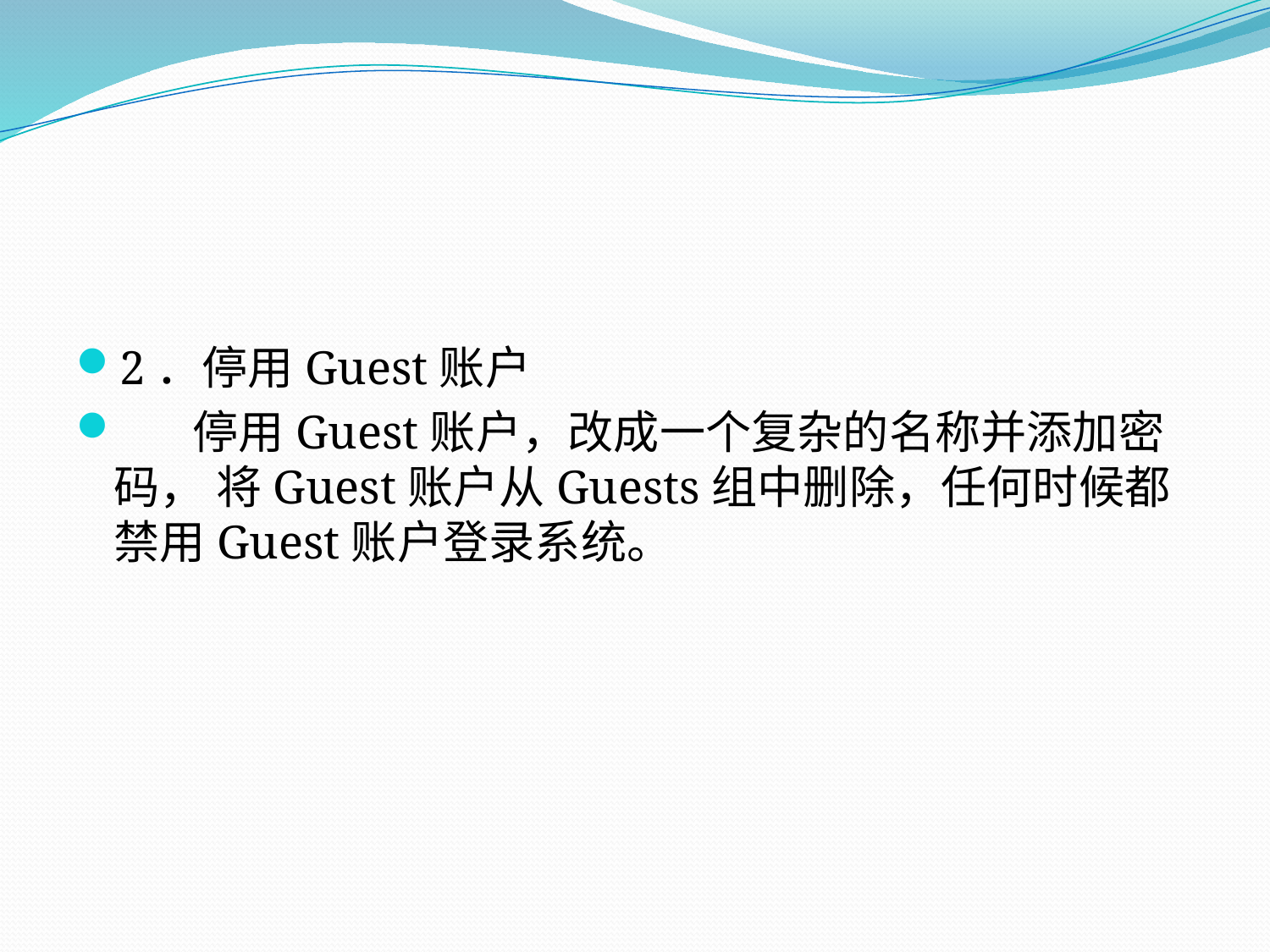

#

2．停用Guest账户
      停用Guest账户，改成一个复杂的名称并添加密码， 将Guest账户从Guests组中删除，任何时候都禁用Guest账户登录系统。